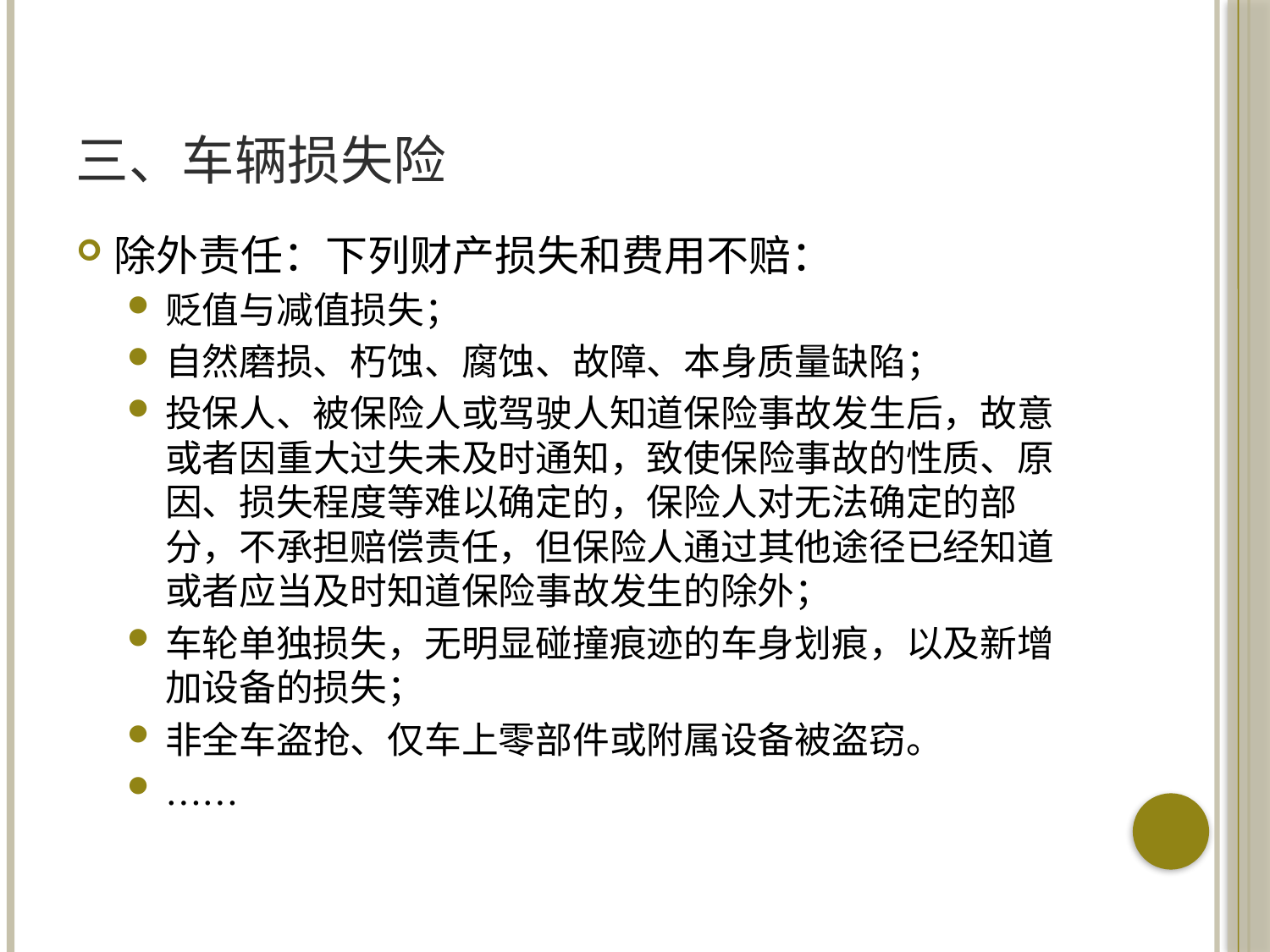

# 三、车辆损失险
除外责任：下列财产损失和费用不赔：
贬值与减值损失；
自然磨损、朽蚀、腐蚀、故障、本身质量缺陷；
投保人、被保险人或驾驶人知道保险事故发生后，故意或者因重大过失未及时通知，致使保险事故的性质、原因、损失程度等难以确定的，保险人对无法确定的部分，不承担赔偿责任，但保险人通过其他途径已经知道或者应当及时知道保险事故发生的除外；
车轮单独损失，无明显碰撞痕迹的车身划痕，以及新增加设备的损失；
非全车盗抢、仅车上零部件或附属设备被盗窃。
……